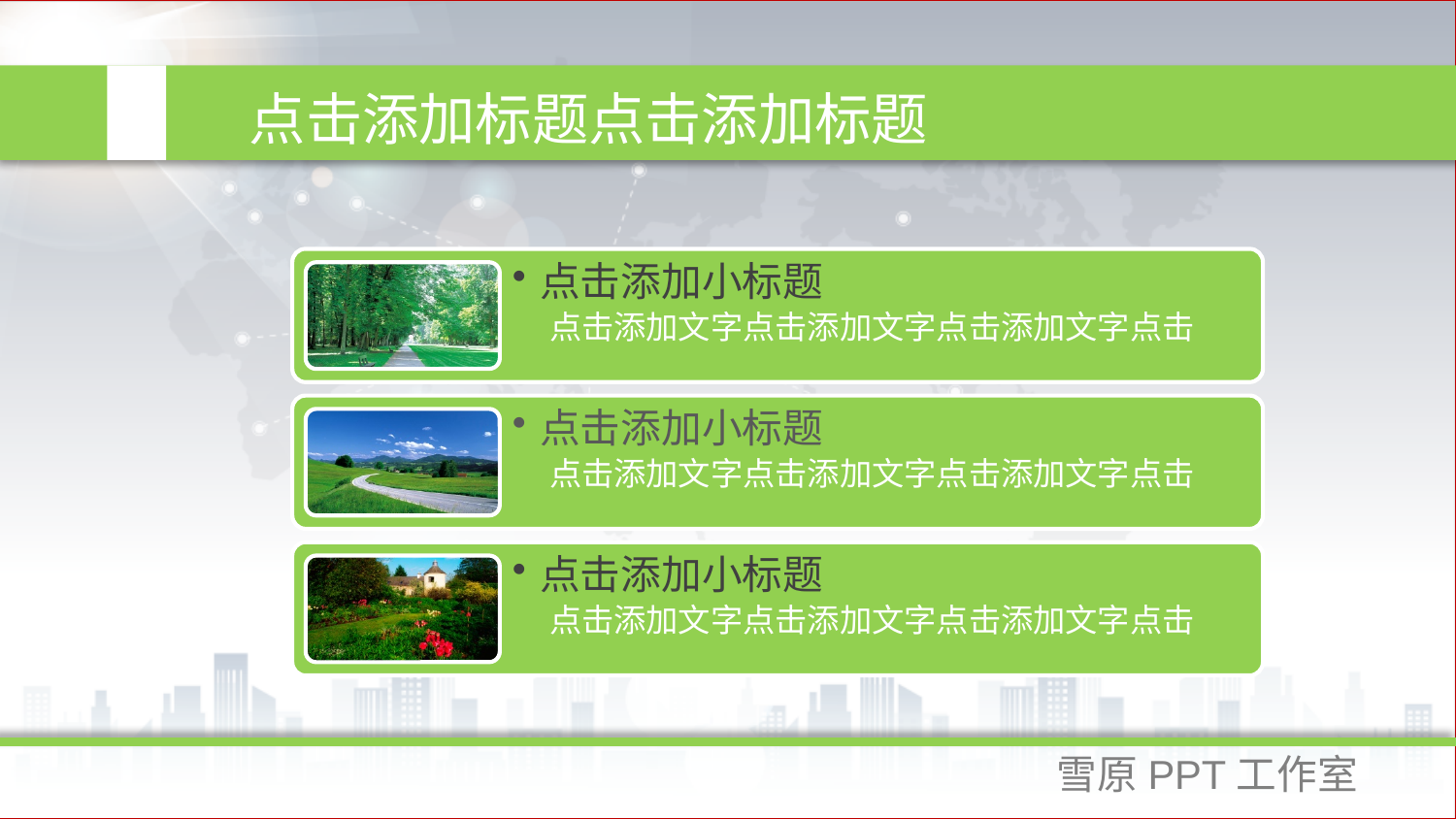

点击添加标题点击添加标题
点击添加小标题
    点击添加文字点击添加文字点击添加文字点击

点击添加小标题
    点击添加文字点击添加文字点击添加文字点击

点击添加小标题
    点击添加文字点击添加文字点击添加文字点击